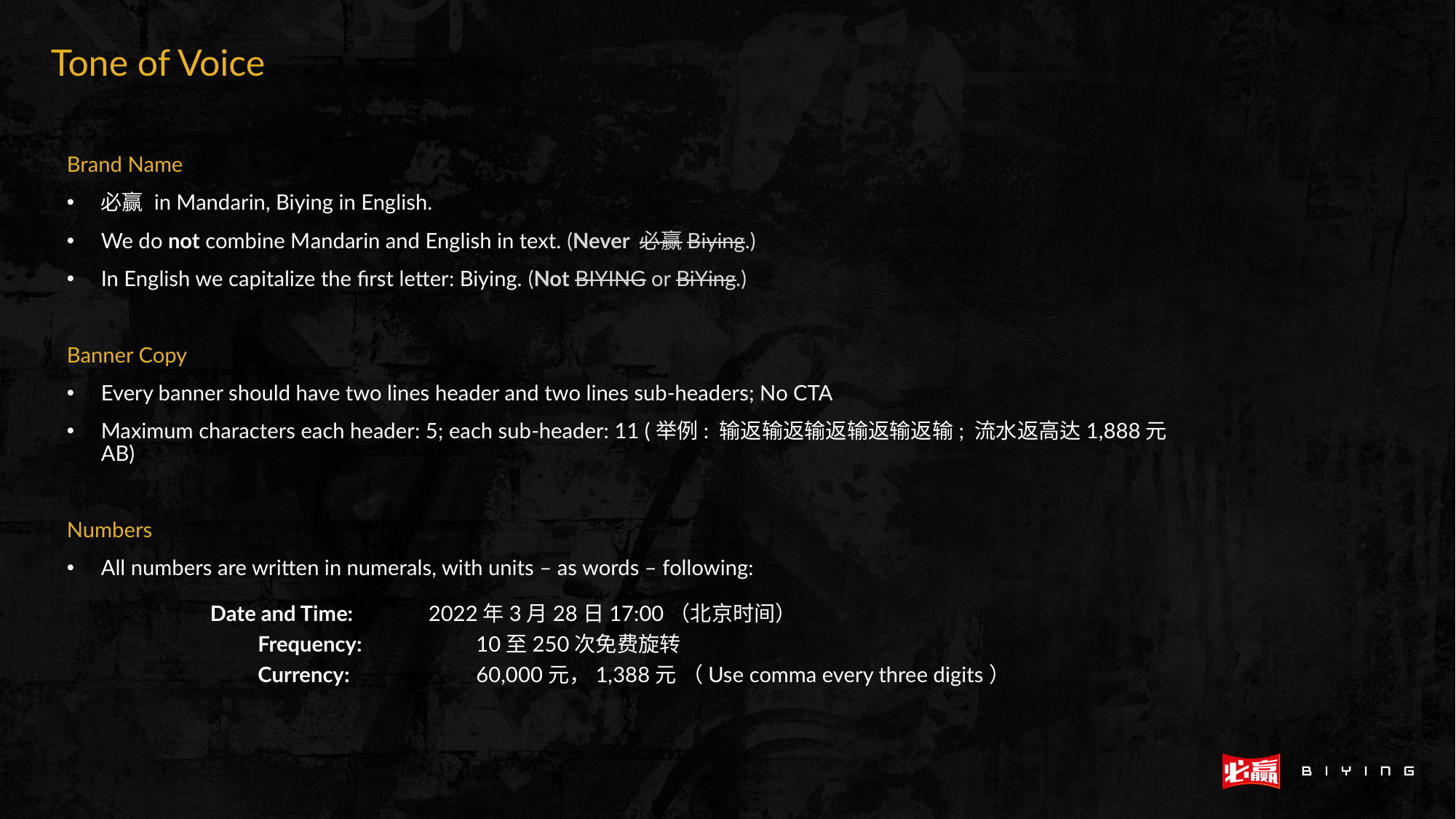

Tone of Voice
Brand Name
必赢 in Mandarin, Biying in English.
We do not combine Mandarin and English in text. (Never 必赢Biying.)
In English we capitalize the first letter: Biying. (Not BIYING or BiYing.)

Banner Copy
Every banner should have two lines header and two lines sub-headers; No CTA
Maximum characters each header: 5; each sub-header: 11 (举例: 输返输返输返输返输返输; 流水返高达1,888元AB)

Numbers
All numbers are written in numerals, with units – as words – following:
	Date and Time:	2022年3月28日17:00（北京时间）
	Frequency:		10至250次免费旋转
	Currency:		60,000元，1,388元 （Use comma every three digits）